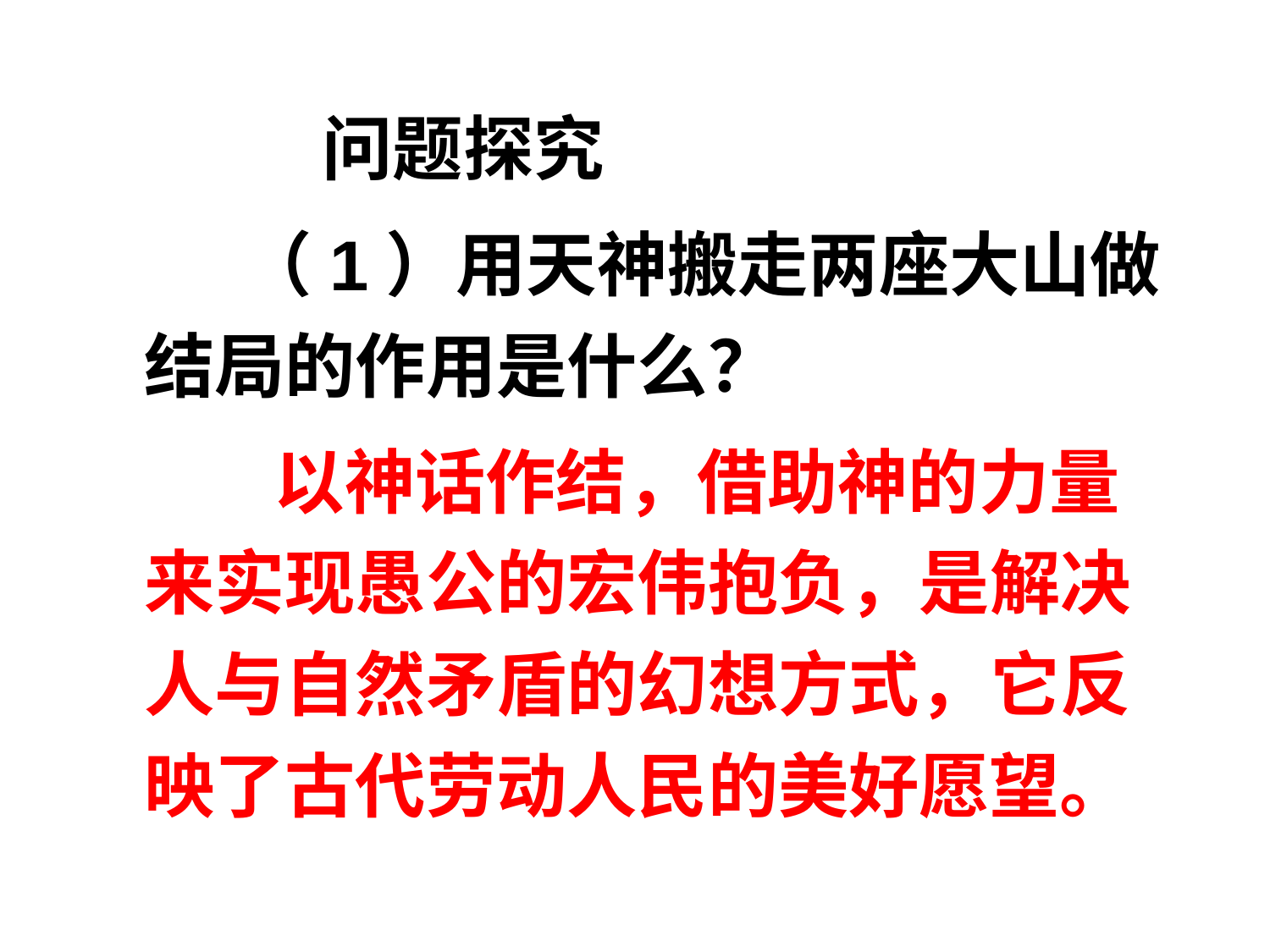

#
             问题探究
        （1）用天神搬走两座大山做结局的作用是什么？
          以神话作结，借助神的力量来实现愚公的宏伟抱负，是解决人与自然矛盾的幻想方式，它反映了古代劳动人民的美好愿望。